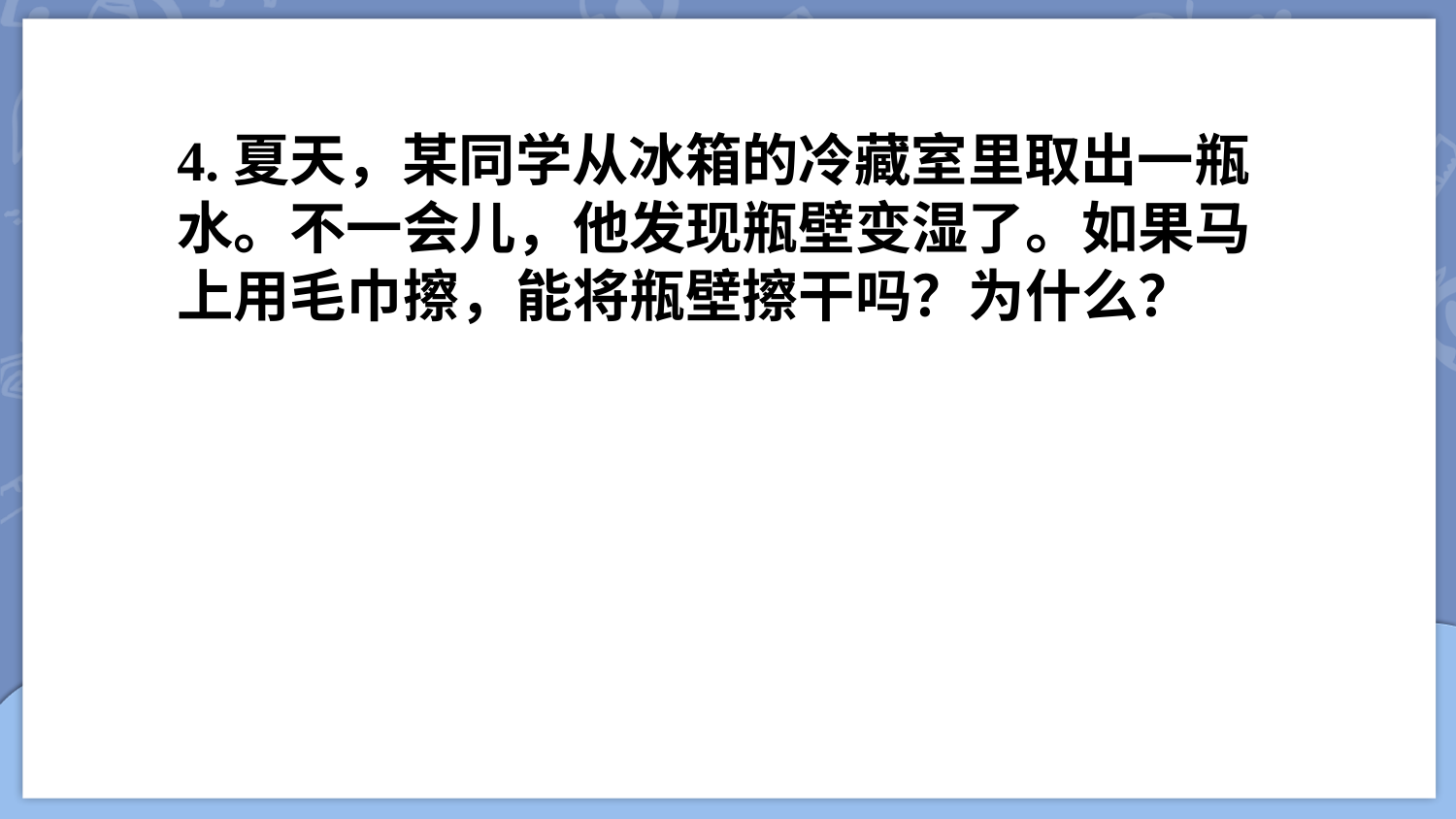

4.夏天，某同学从冰箱的冷藏室里取出一瓶水。不一会儿，他发现瓶壁变湿了。如果马上用毛巾擦，能将瓶壁擦干吗？为什么？